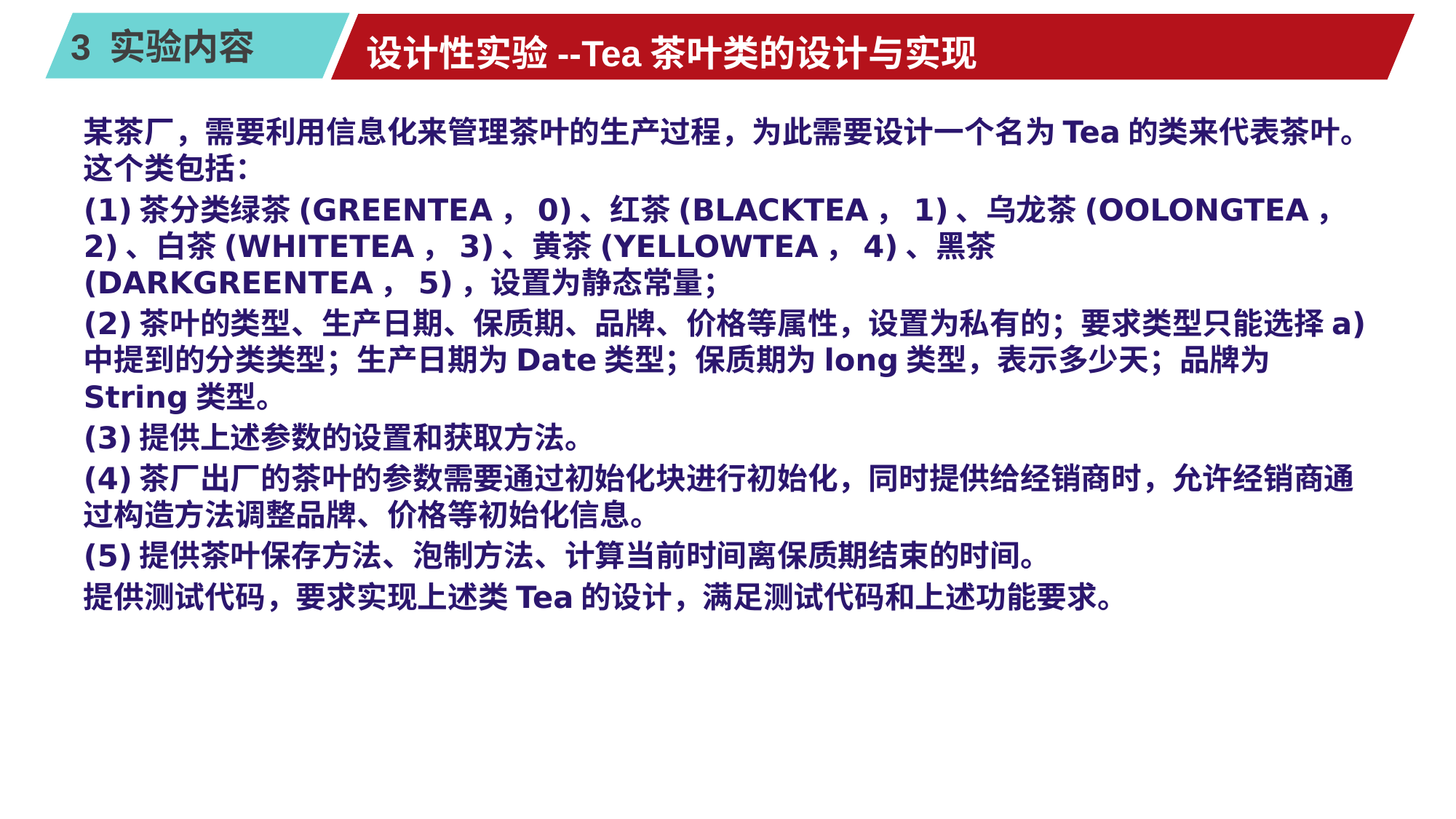

# 设计性实验--Tea茶叶类的设计与实现
某茶厂，需要利用信息化来管理茶叶的生产过程，为此需要设计一个名为Tea的类来代表茶叶。这个类包括：
(1)茶分类绿茶(GREENTEA，0)、红茶(BLACKTEA，1)、乌龙茶(OOLONGTEA，2)、白茶(WHITETEA，3)、黄茶(YELLOWTEA，4)、黑茶(DARKGREENTEA，5)，设置为静态常量；
(2)茶叶的类型、生产日期、保质期、品牌、价格等属性，设置为私有的；要求类型只能选择a)中提到的分类类型；生产日期为Date类型；保质期为long类型，表示多少天；品牌为String类型。
(3)提供上述参数的设置和获取方法。
(4)茶厂出厂的茶叶的参数需要通过初始化块进行初始化，同时提供给经销商时，允许经销商通过构造方法调整品牌、价格等初始化信息。
(5)提供茶叶保存方法、泡制方法、计算当前时间离保质期结束的时间。
提供测试代码，要求实现上述类Tea的设计，满足测试代码和上述功能要求。